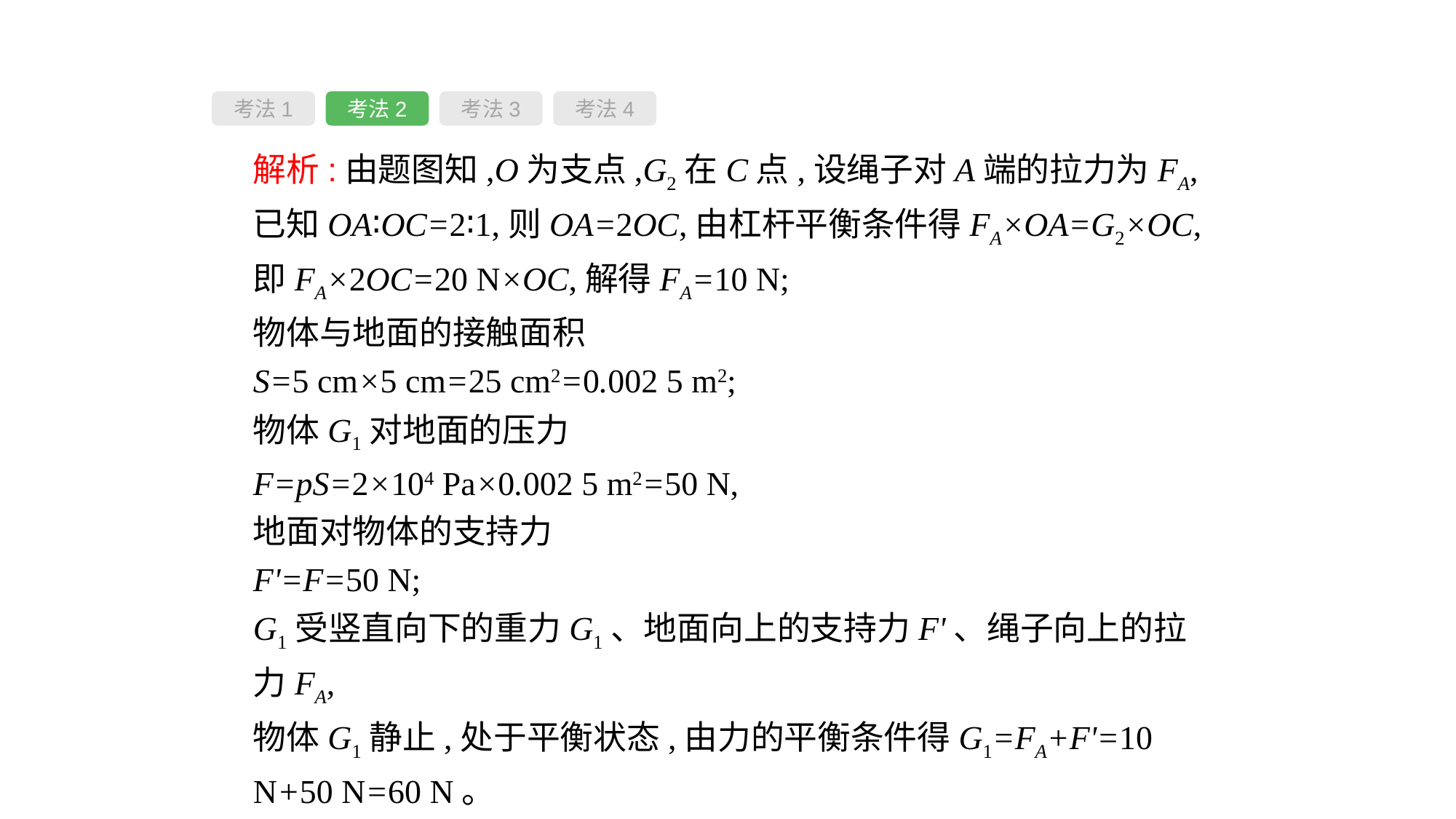

考法1
考法2
考法3
考法4
解析:由题图知,O为支点,G2在C点,设绳子对A端的拉力为FA,已知OA∶OC=2∶1,则OA=2OC,由杠杆平衡条件得FA×OA=G2×OC,
即FA×2OC=20 N×OC,解得FA=10 N;
物体与地面的接触面积
S=5 cm×5 cm=25 cm2=0.002 5 m2;
物体G1对地面的压力
F=pS=2×104 Pa×0.002 5 m2=50 N,
地面对物体的支持力
F'=F=50 N;
G1受竖直向下的重力G1、地面向上的支持力F'、绳子向上的拉力FA,
物体G1静止,处于平衡状态,由力的平衡条件得G1=FA+F'=10 N+50 N=60 N。